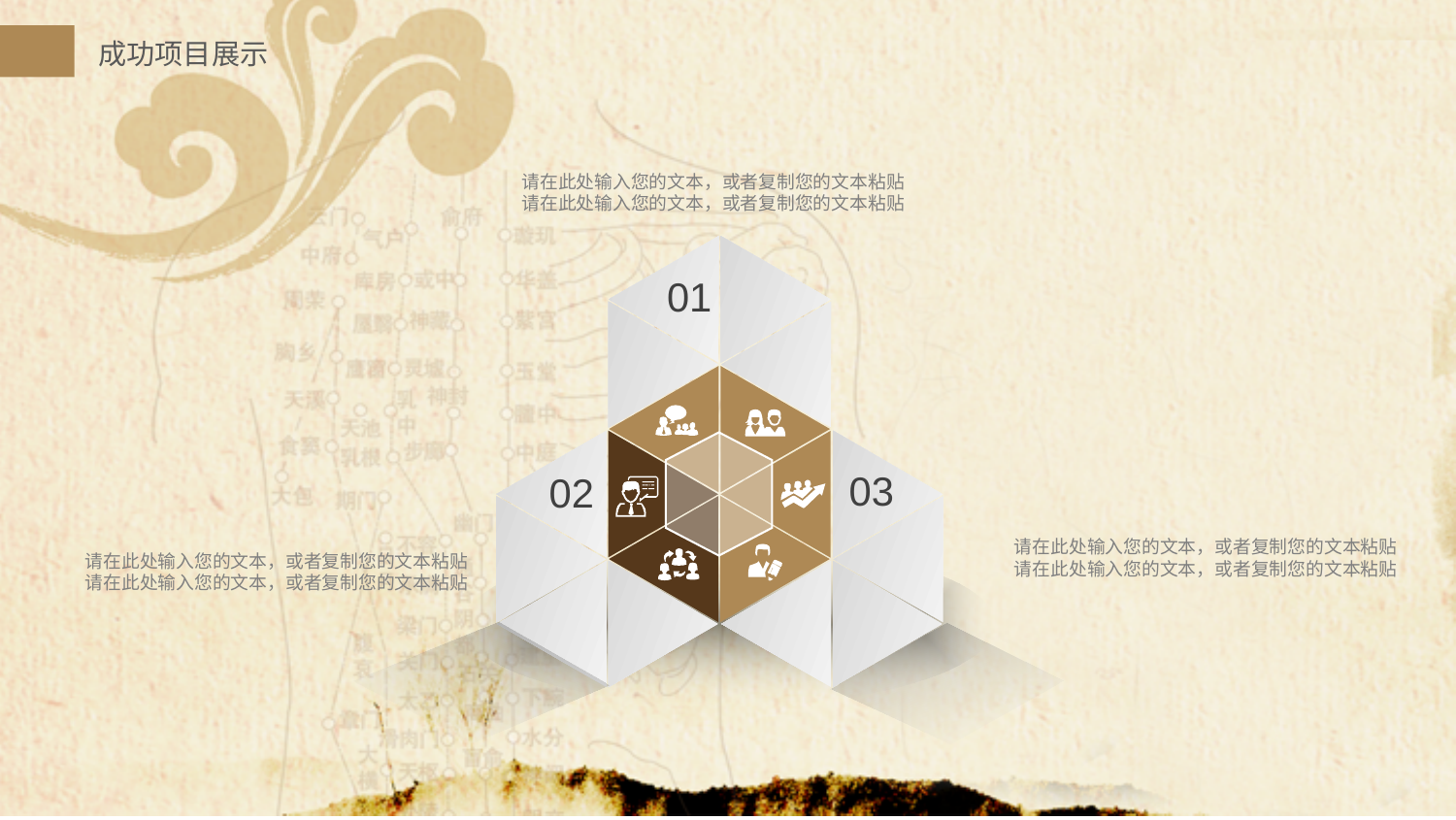

请在此处输入您的文本，或者复制您的文本粘贴请在此处输入您的文本，或者复制您的文本粘贴

01

03
02

请在此处输入您的文本，或者复制您的文本粘贴请在此处输入您的文本，或者复制您的文本粘贴

请在此处输入您的文本，或者复制您的文本粘贴请在此处输入您的文本，或者复制您的文本粘贴